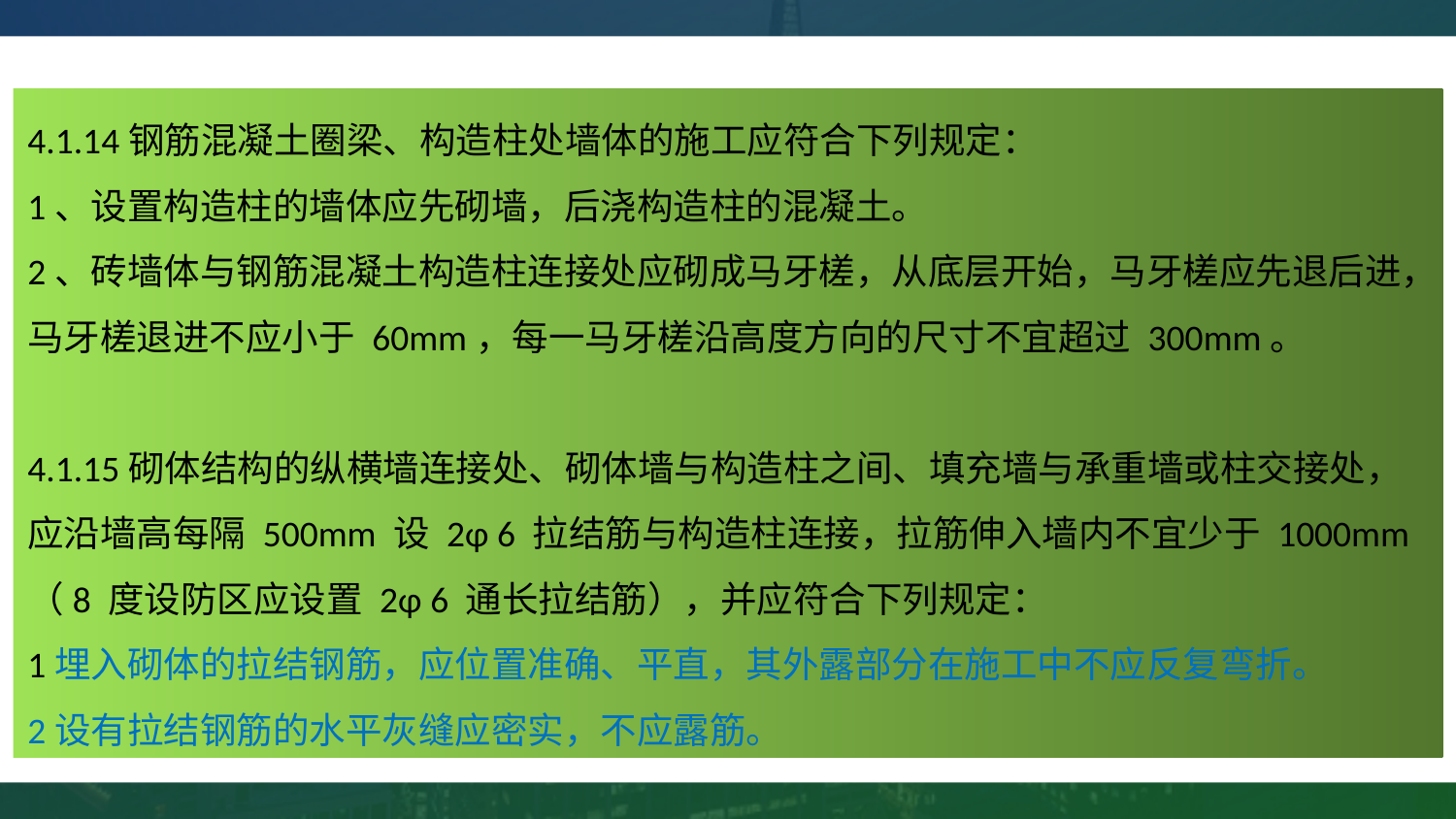

4.1.14钢筋混凝土圈梁、构造柱处墙体的施工应符合下列规定：
1、设置构造柱的墙体应先砌墙，后浇构造柱的混凝土。
2、砖墙体与钢筋混凝土构造柱连接处应砌成马牙槎，从底层开始，马牙槎应先退后进，马牙槎退进不应小于 60mm，每一马牙槎沿高度方向的尺寸不宜超过 300mm。

4.1.15砌体结构的纵横墙连接处、砌体墙与构造柱之间、填充墙与承重墙或柱交接处， 应沿墙高每隔 500mm 设 2φ 6 拉结筋与构造柱连接，拉筋伸入墙内不宜少于 1000mm
（8 度设防区应设置 2φ 6 通长拉结筋），并应符合下列规定：
1埋入砌体的拉结钢筋，应位置准确、平直，其外露部分在施工中不应反复弯折。
2设有拉结钢筋的水平灰缝应密实，不应露筋。